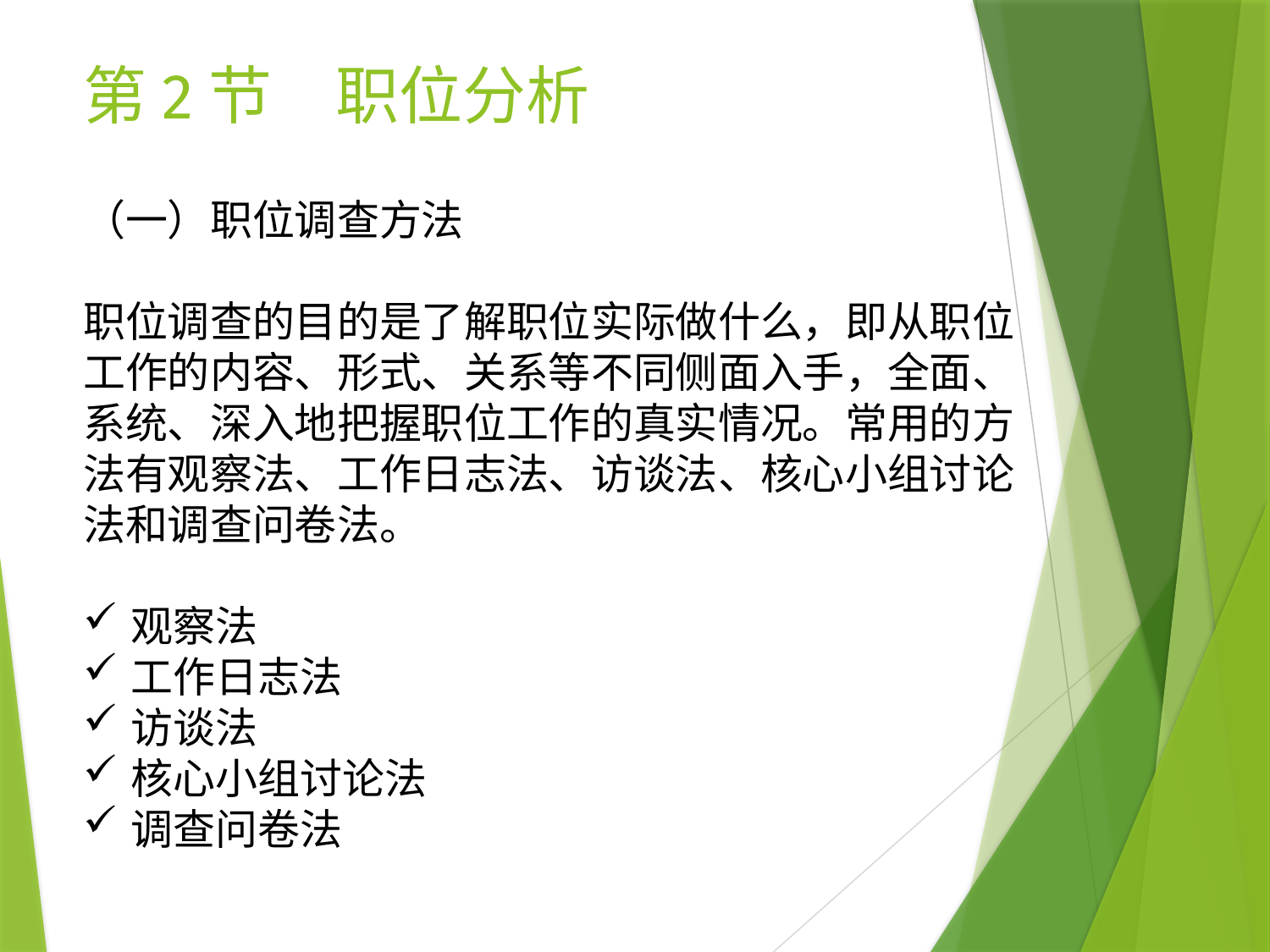

# 第2节　职位分析
（一）职位调查方法

职位调查的目的是了解职位实际做什么，即从职位工作的内容、形式、关系等不同侧面入手，全面、系统、深入地把握职位工作的真实情况。常用的方法有观察法、工作日志法、访谈法、核心小组讨论法和调查问卷法。

观察法
工作日志法
访谈法
核心小组讨论法
调查问卷法